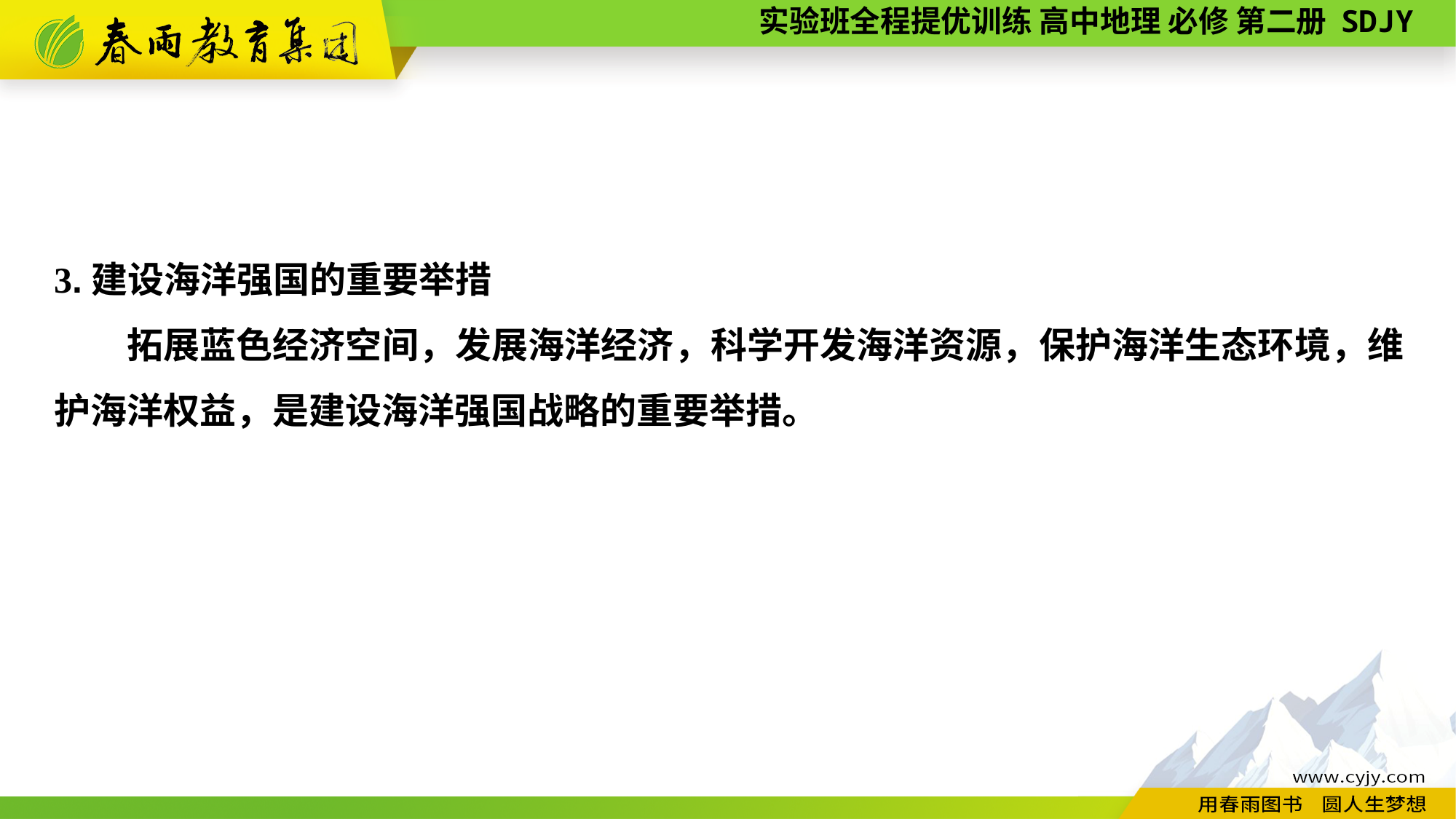

3.建设海洋强国的重要举措
　　拓展蓝色经济空间，发展海洋经济，科学开发海洋资源，保护海洋生态环境，维护海洋权益，是建设海洋强国战略的重要举措。